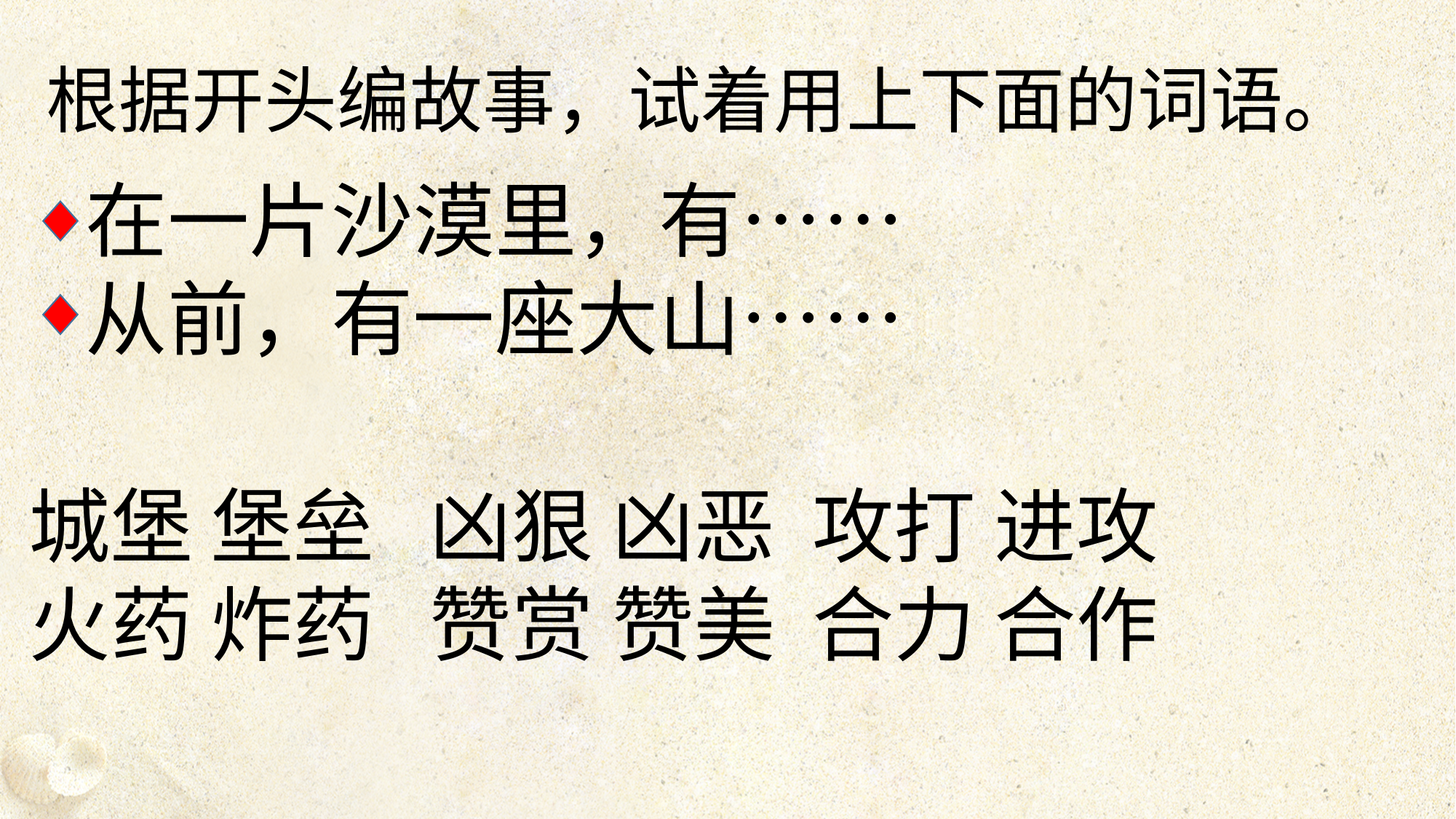

根据开头编故事，试着用上下面的词语。
  在一片沙漠里，有……
  从前，有一座大山……

城堡 堡垒   凶狠 凶恶  攻打 进攻
火药 炸药   赞赏 赞美  合力 合作